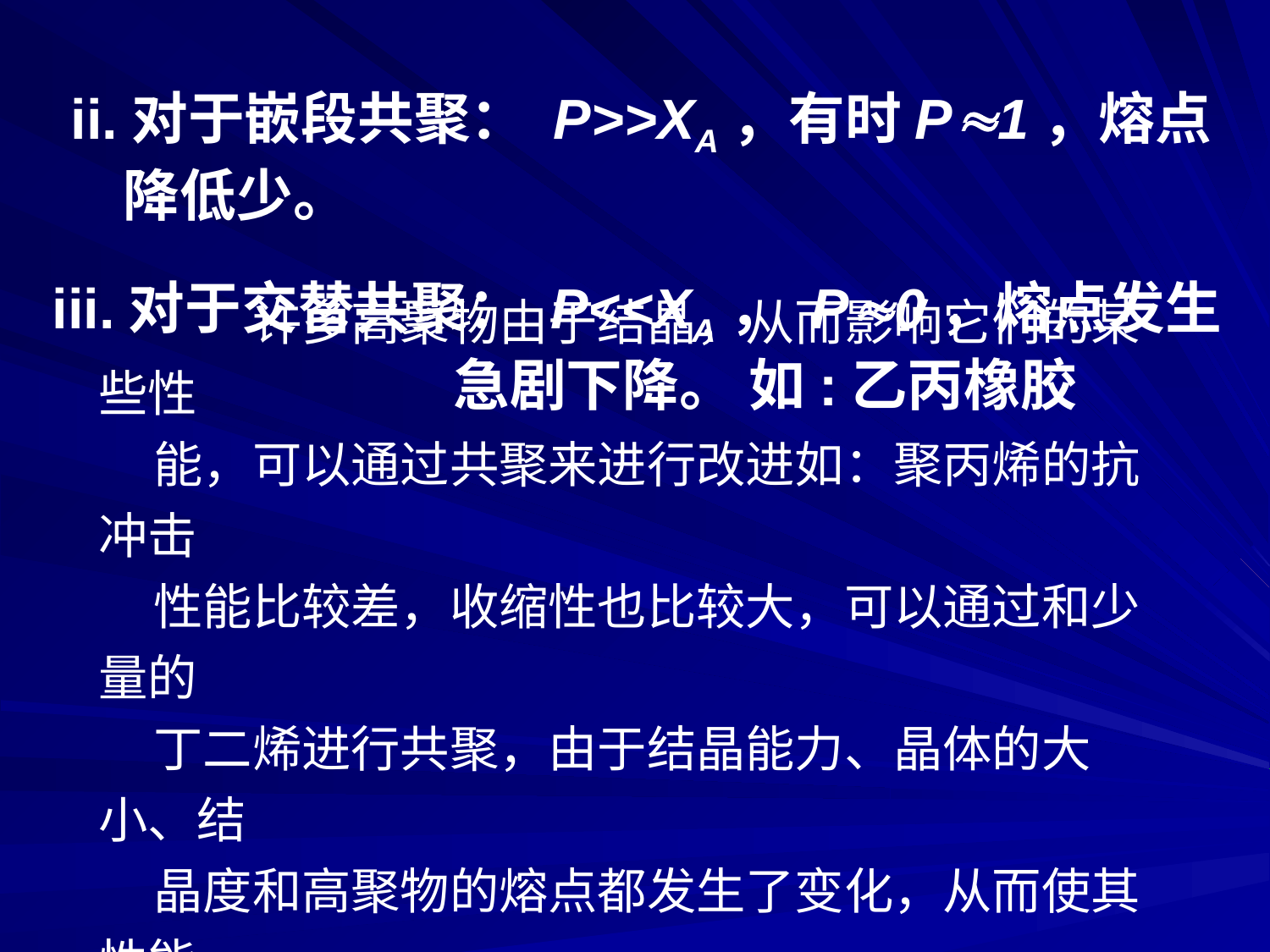

ii.对于嵌段共聚： P>>XA，有时P≈1，熔点
   降低少。
iii.对于交替共聚： P<<XA， P≈0，熔点发生
                              急剧下降。 如:乙丙橡胶
　　许多高聚物由于结晶，从而影响它们的某些性
能，可以通过共聚来进行改进如：聚丙烯的抗冲击
性能比较差，收缩性也比较大，可以通过和少量的
丁二烯进行共聚，由于结晶能力、晶体的大小、结
晶度和高聚物的熔点都发生了变化，从而使其性能
得到改进。